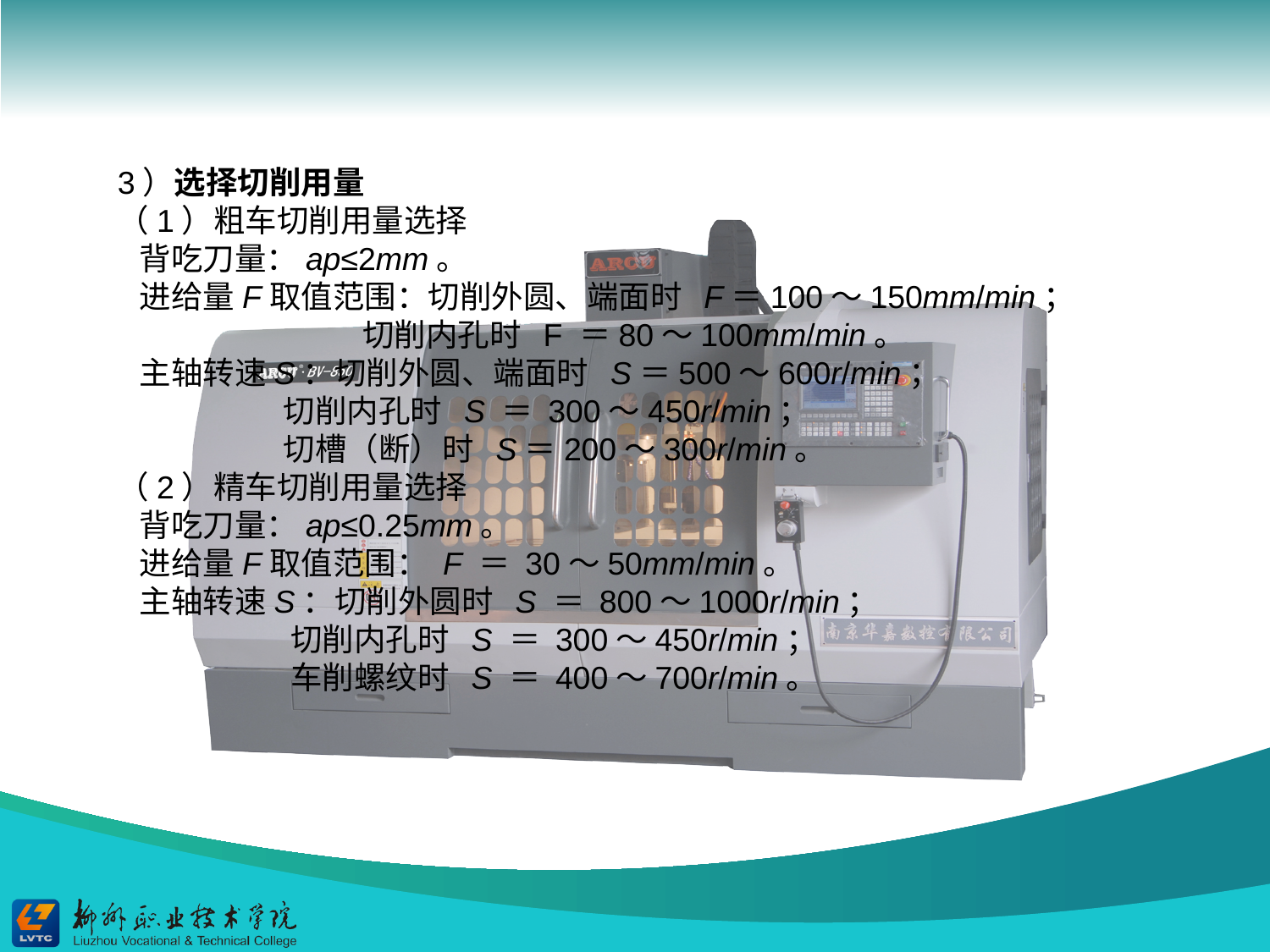

3）选择切削用量
（1）粗车切削用量选择
  背吃刀量：ap≤2mm。
  进给量F取值范围：切削外圆、端面时  F＝100～150mm/min；
                                 切削内孔时  F ＝80～100mm/min。
  主轴转速S：切削外圆、端面时  S＝500～600r/min；
                      切削内孔时  S ＝ 300～450r/min；
                      切槽（断）时  S＝200～300r/min。
（2）精车切削用量选择
  背吃刀量：ap≤0.25mm。
  进给量F取值范围： F ＝ 30～50mm/min。
  主轴转速S：切削外圆时  S ＝ 800～1000r/min；
                       切削内孔时  S ＝ 300～450r/min；
                       车削螺纹时  S ＝ 400～700r/min。